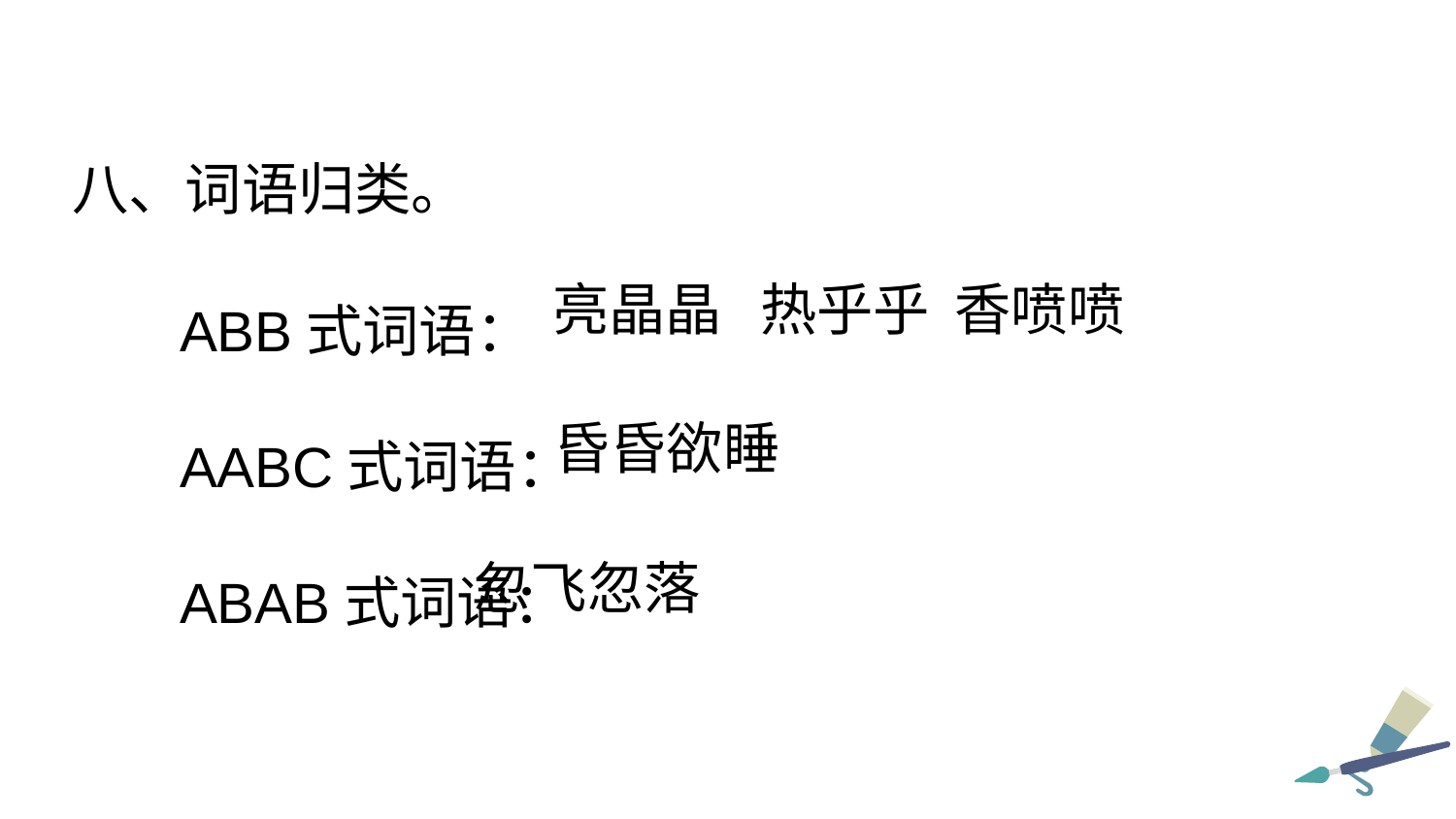

八、词语归类。
ABB式词语：
AABC式词语：
ABAB式词语：
亮晶晶   热乎乎  香喷喷
昏昏欲睡
忽飞忽落